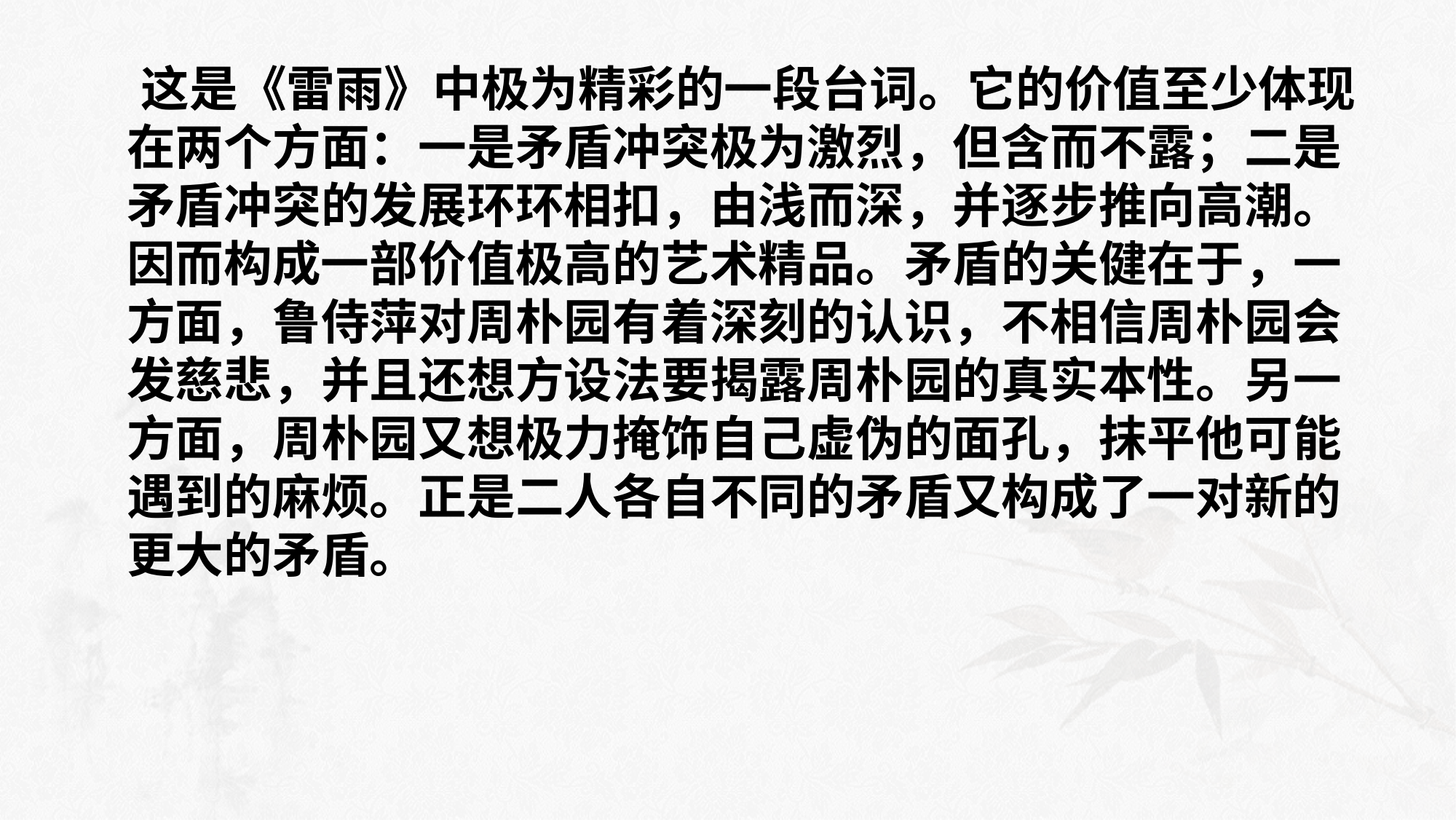

#
    这是《雷雨》中极为精彩的一段台词。它的价值至少体现在两个方面：一是矛盾冲突极为激烈，但含而不露；二是矛盾冲突的发展环环相扣，由浅而深，并逐步推向高潮。因而构成一部价值极高的艺术精品。矛盾的关健在于，一方面，鲁侍萍对周朴园有着深刻的认识，不相信周朴园会发慈悲，并且还想方设法要揭露周朴园的真实本性。另一方面，周朴园又想极力掩饰自己虚伪的面孔，抹平他可能遇到的麻烦。正是二人各自不同的矛盾又构成了一对新的更大的矛盾。